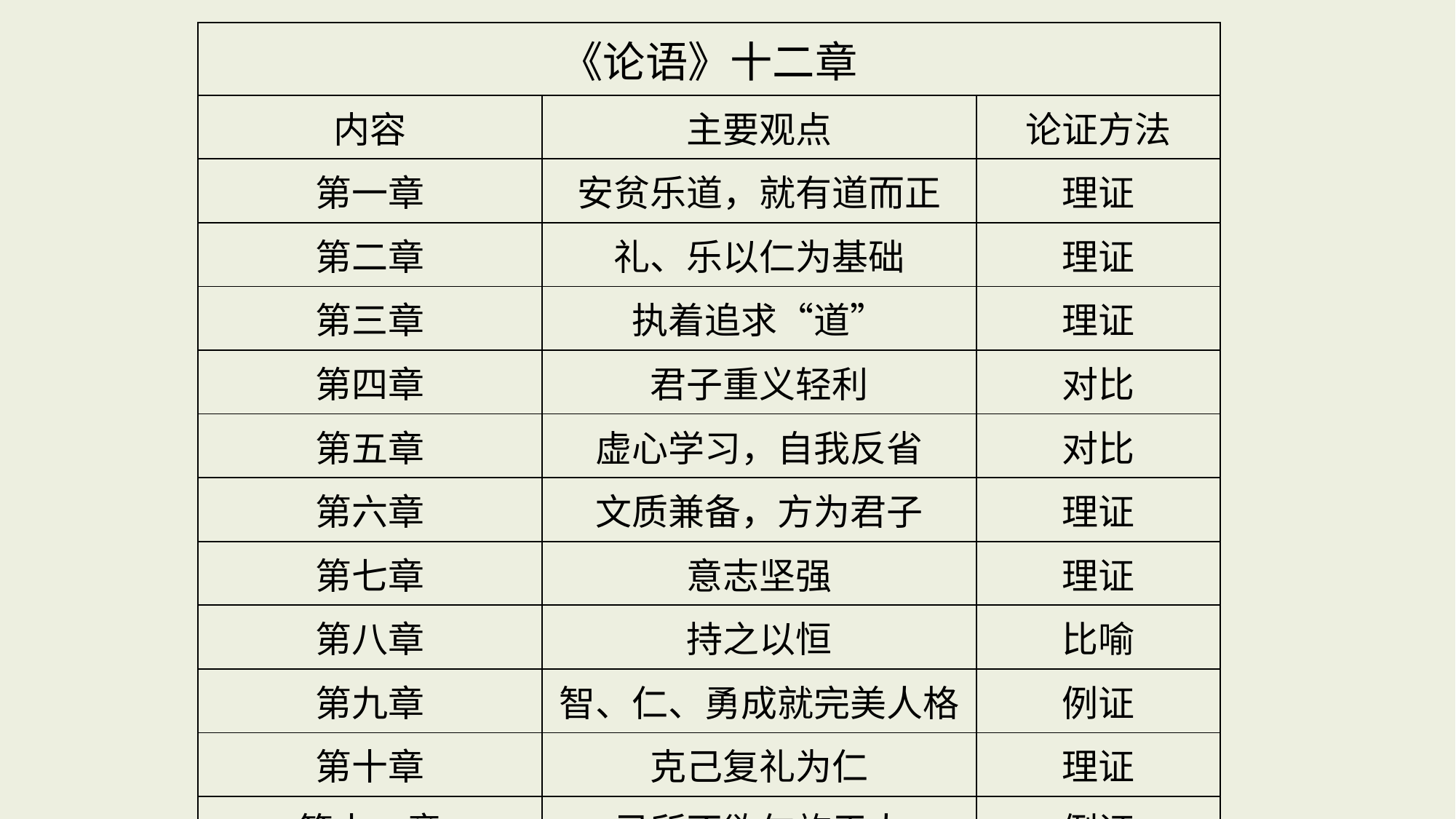

| 《论语》十二章 |  |  |
| --- | --- | --- |
| 内容 | 主要观点 | 论证方法 |
| 第一章 | 安贫乐道，就有道而正 | 理证 |
| 第二章 | 礼、乐以仁为基础 | 理证 |
| 第三章 | 执着追求“道” | 理证 |
| 第四章 | 君子重义轻利 | 对比 |
| 第五章 | 虚心学习，自我反省 | 对比 |
| 第六章 | 文质兼备，方为君子 | 理证 |
| 第七章 | 意志坚强 | 理证 |
| 第八章 | 持之以恒 | 比喻 |
| 第九章 | 智、仁、勇成就完美人格 | 例证 |
| 第十章 | 克己复礼为仁 | 理证 |
| 第十一章 | 己所不欲勿施于人 | 例证 |
| 第十二章 | 学《诗》有益处 | 例证 |